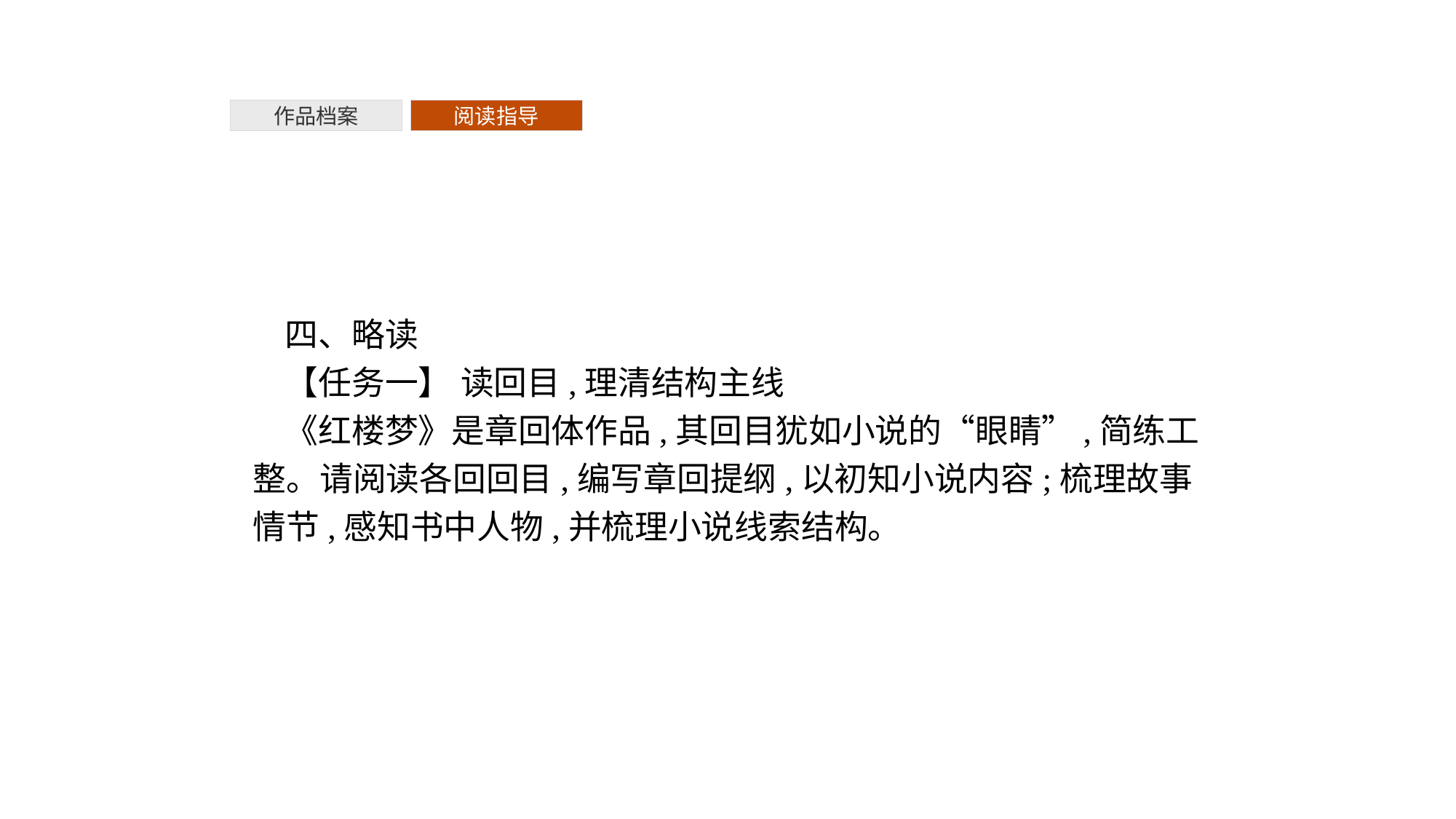

作品档案
阅读指导
四、略读
【任务一】 读回目,理清结构主线
《红楼梦》是章回体作品,其回目犹如小说的“眼睛”,简练工整。请阅读各回回目,编写章回提纲,以初知小说内容;梳理故事情节,感知书中人物,并梳理小说线索结构。